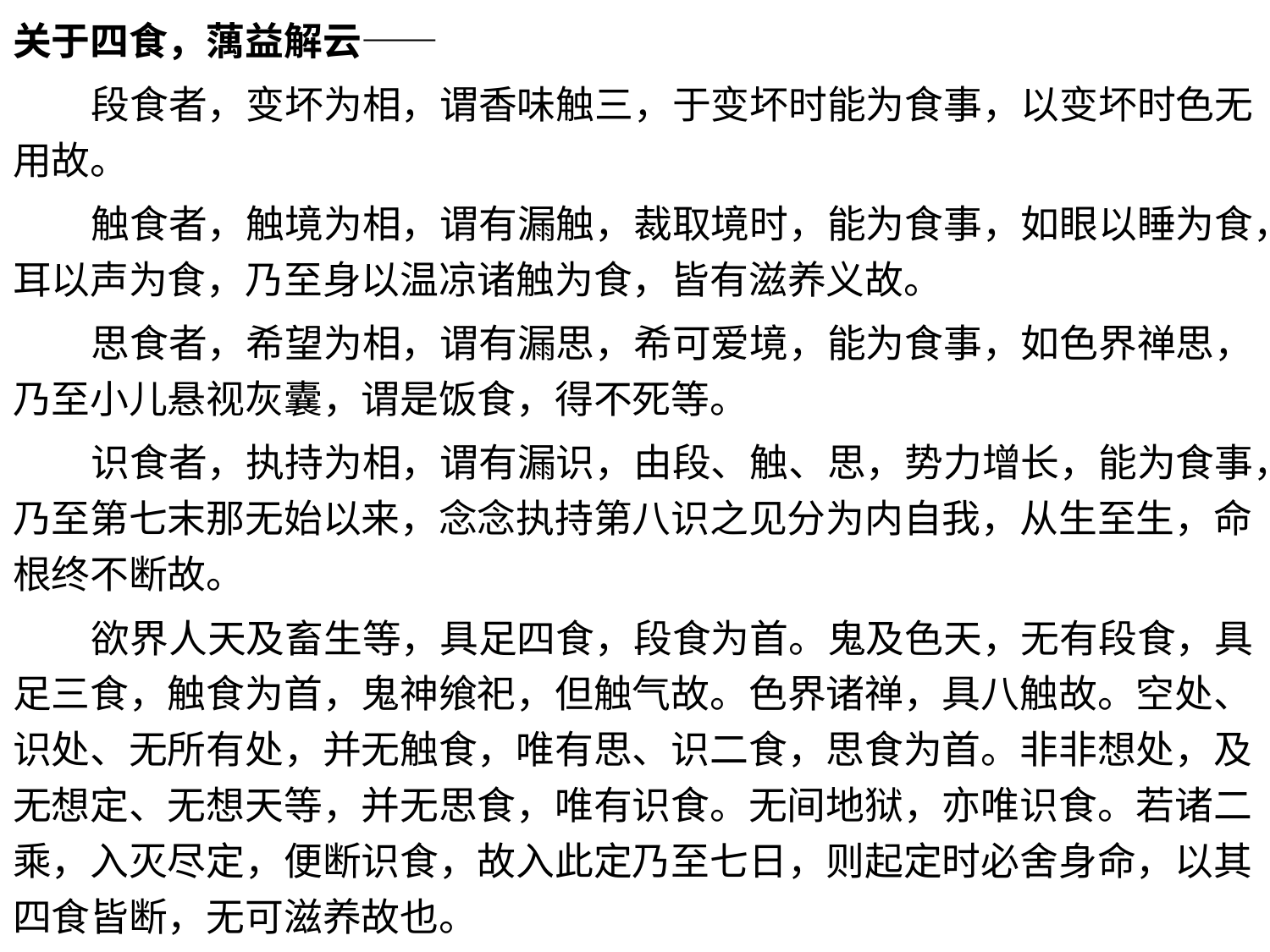

关于四食，蕅益解云——
        段食者，变坏为相，谓香味触三，于变坏时能为食事，以变坏时色无用故。
        触食者，触境为相，谓有漏触，裁取境时，能为食事，如眼以睡为食，耳以声为食，乃至身以温凉诸触为食，皆有滋养义故。
        思食者，希望为相，谓有漏思，希可爱境，能为食事，如色界禅思，乃至小儿悬视灰囊，谓是饭食，得不死等。
        识食者，执持为相，谓有漏识，由段、触、思，势力增长，能为食事，乃至第七末那无始以来，念念执持第八识之见分为内自我，从生至生，命根终不断故。
        欲界人天及畜生等，具足四食，段食为首。鬼及色天，无有段食，具足三食，触食为首，鬼神飨祀，但触气故。色界诸禅，具八触故。空处、识处、无所有处，并无触食，唯有思、识二食，思食为首。非非想处，及无想定、无想天等，并无思食，唯有识食。无间地狱，亦唯识食。若诸二乘，入灭尽定，便断识食，故入此定乃至七日，则起定时必舍身命，以其四食皆断，无可滋养故也。